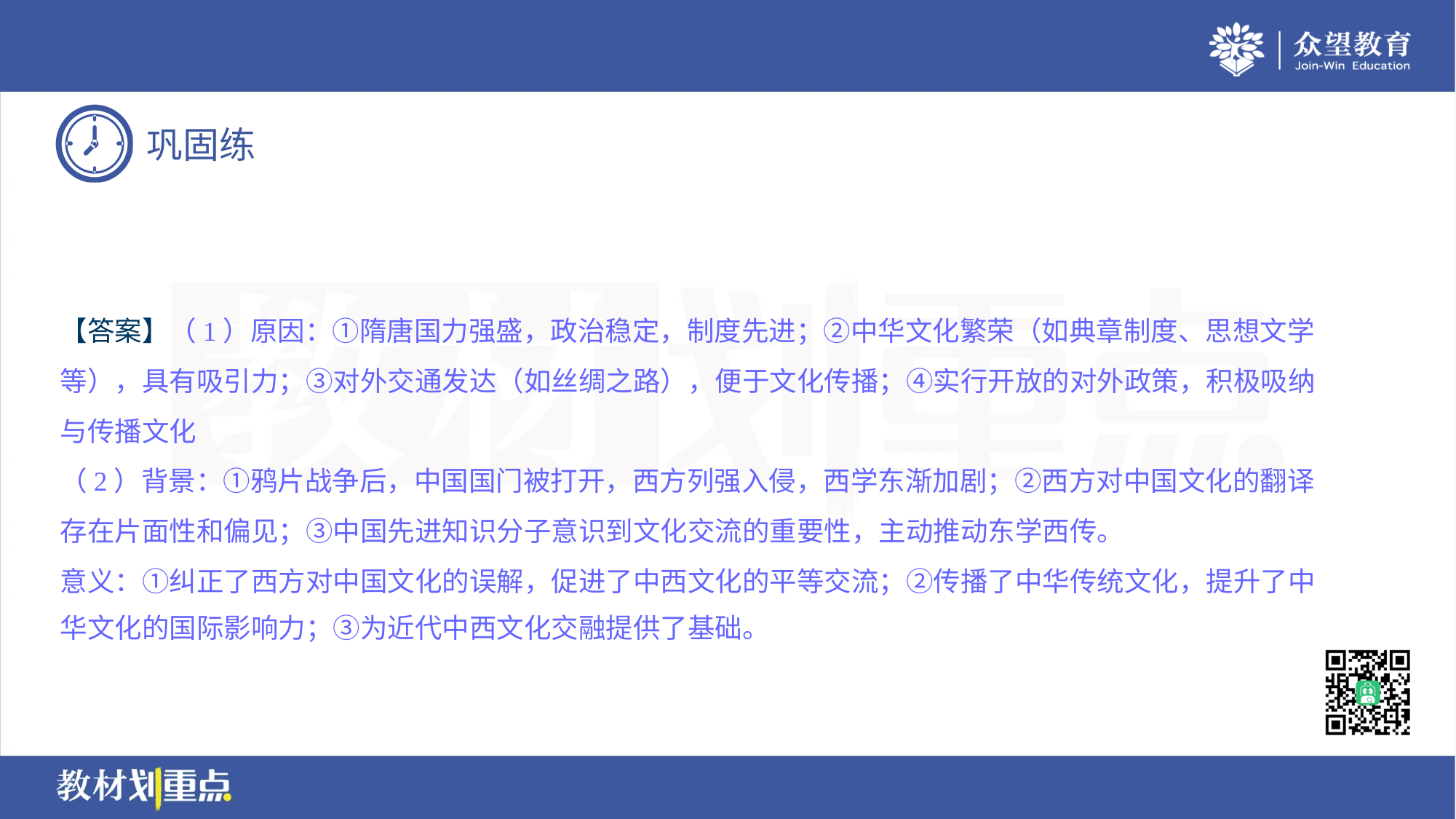

【答案】（1）原因：①隋唐国力强盛，政治稳定，制度先进；②中华文化繁荣（如典章制度、思想文学
等），具有吸引力；③对外交通发达（如丝绸之路），便于文化传播；④实行开放的对外政策，积极吸纳
与传播文化
（2）背景：①鸦片战争后，中国国门被打开，西方列强入侵，西学东渐加剧；②西方对中国文化的翻译
存在片面性和偏见；③中国先进知识分子意识到文化交流的重要性，主动推动东学西传。
意义：①纠正了西方对中国文化的误解，促进了中西文化的平等交流；②传播了中华传统文化，提升了中
华文化的国际影响力；③为近代中西文化交融提供了基础。